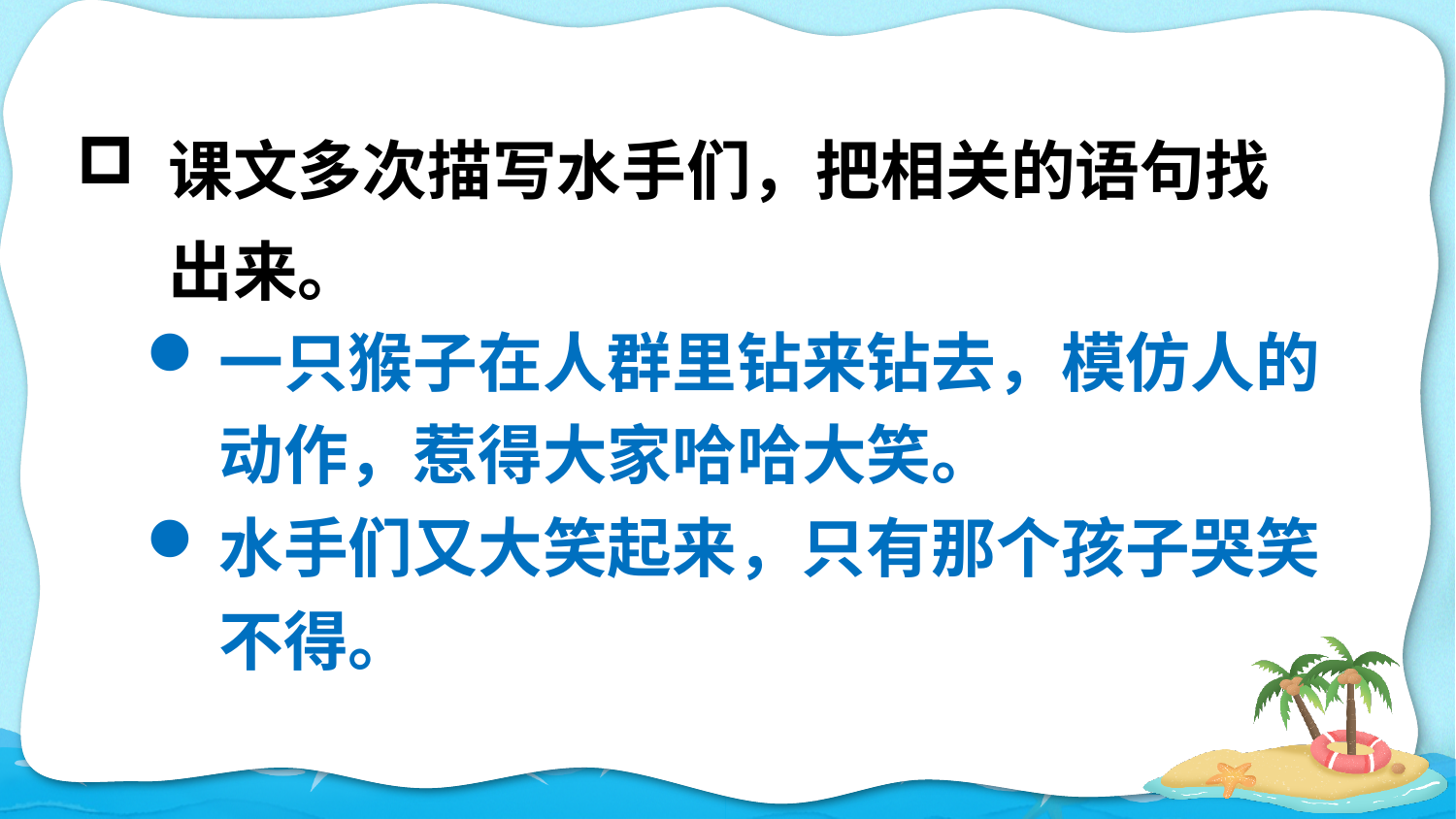

课文多次描写水手们，把相关的语句找出来。
一只猴子在人群里钻来钻去，模仿人的动作，惹得大家哈哈大笑。
水手们又大笑起来，只有那个孩子哭笑不得。